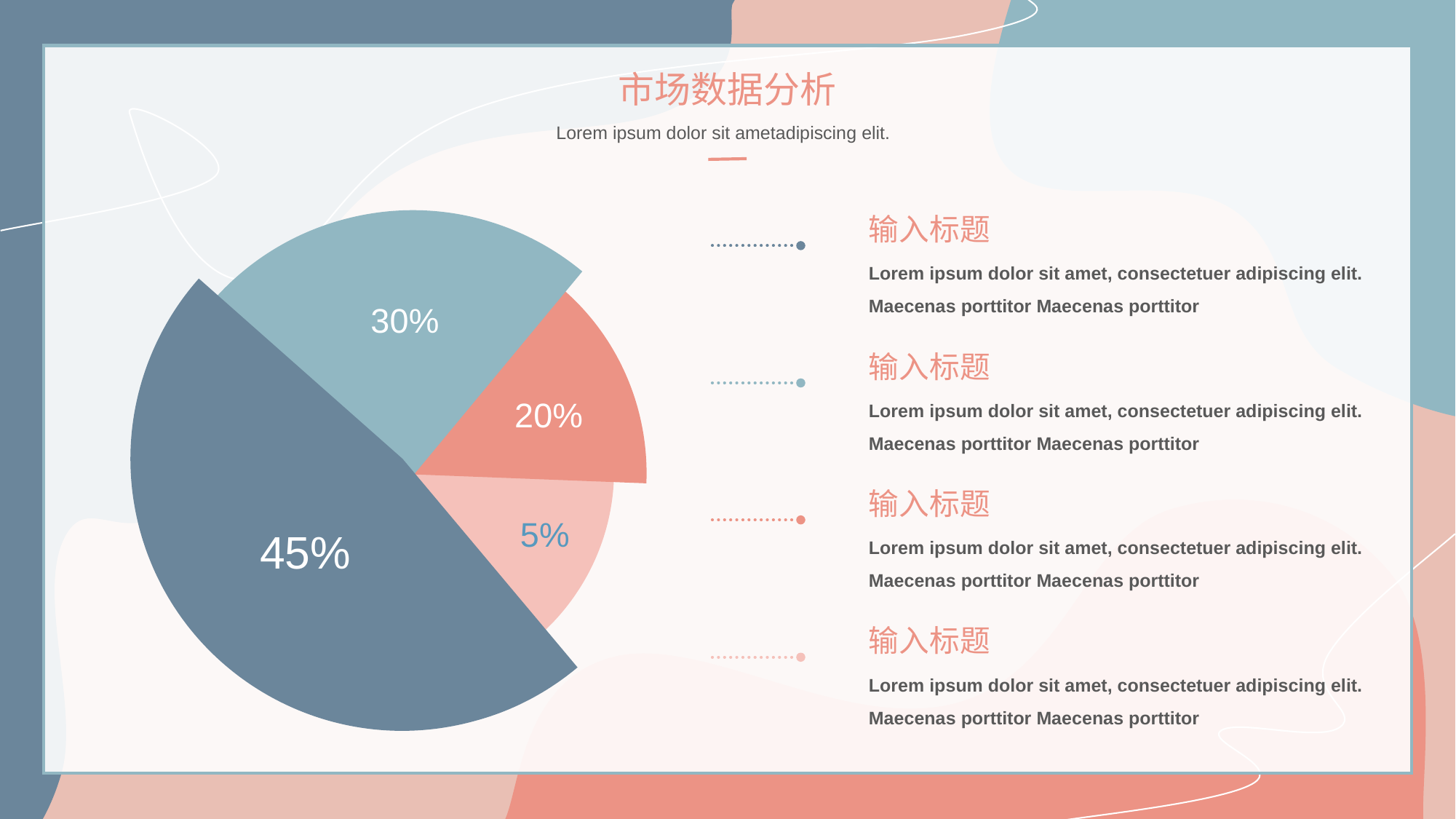

市场数据分析
Lorem ipsum dolor sit ametadipiscing elit.

30%

20%
5%
45%
输入标题
Lorem ipsum dolor sit amet, consectetuer adipiscing elit. Maecenas porttitor Maecenas porttitor
输入标题
Lorem ipsum dolor sit amet, consectetuer adipiscing elit. Maecenas porttitor Maecenas porttitor
输入标题
Lorem ipsum dolor sit amet, consectetuer adipiscing elit. Maecenas porttitor Maecenas porttitor
输入标题
Lorem ipsum dolor sit amet, consectetuer adipiscing elit. Maecenas porttitor Maecenas porttitor